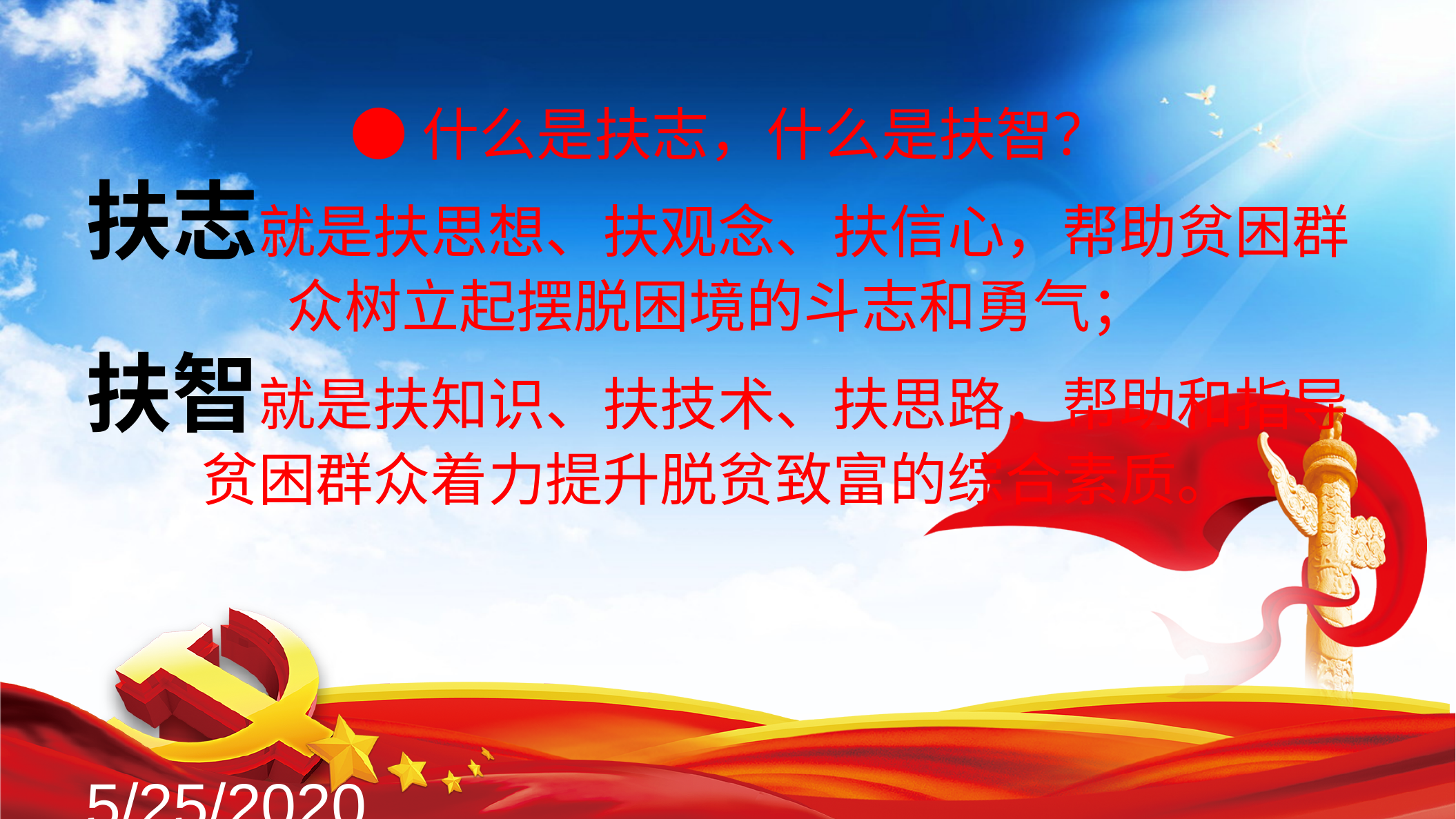

# ●什么是扶志，什么是扶智？ 扶志就是扶思想、扶观念、扶信心，帮助贫困群众树立起摆脱困境的斗志和勇气； 扶智就是扶知识、扶技术、扶思路，帮助和指导贫困群众着力提升脱贫致富的综合素质。
5/25/2020